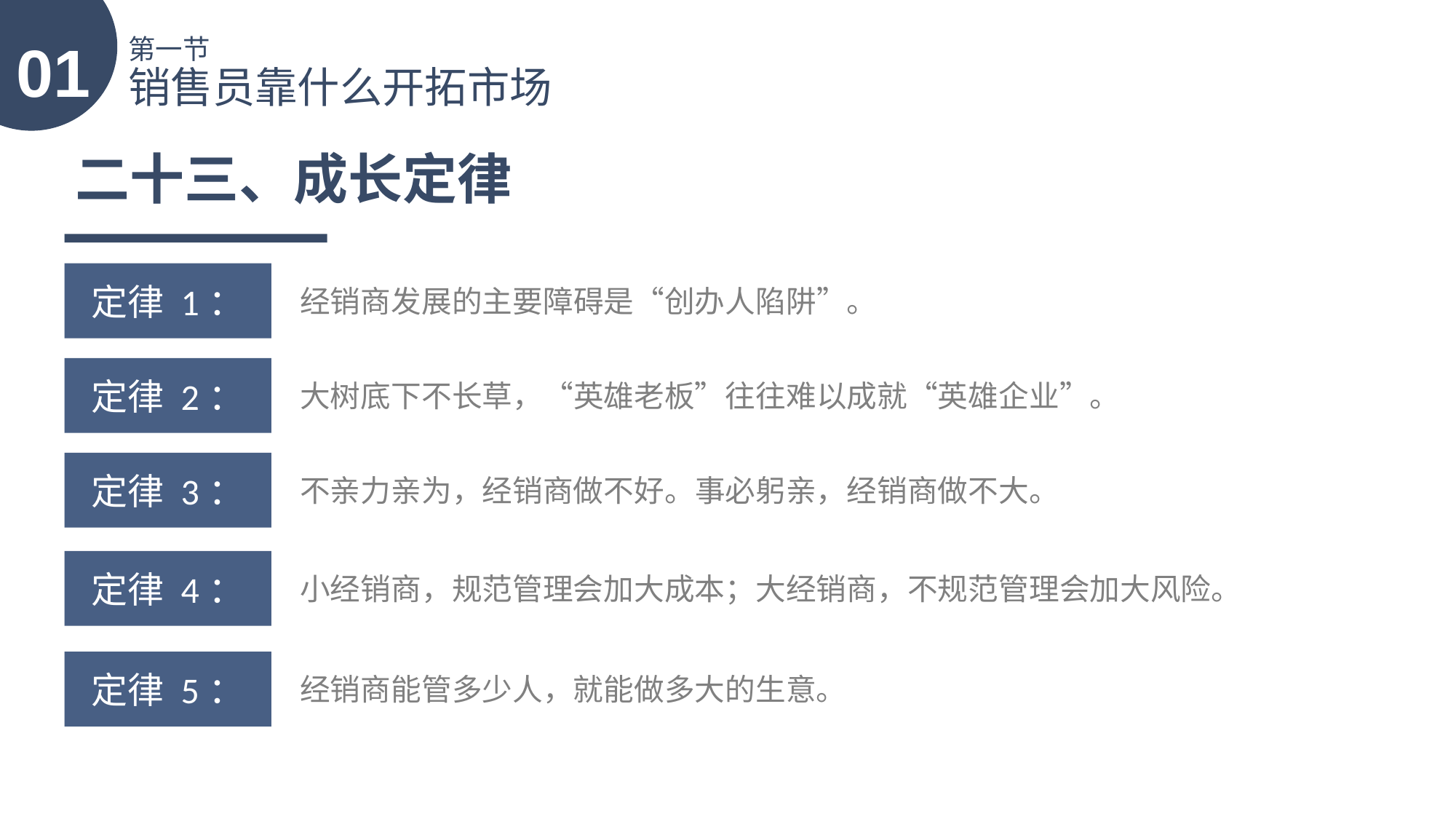

01
第一节
销售员靠什么开拓市场
二十三、成长定律

定律 1：
经销商发展的主要障碍是“创办人陷阱”。
定律 2：
大树底下不长草，“英雄老板”往往难以成就“英雄企业”。
定律 3：
不亲力亲为，经销商做不好。事必躬亲，经销商做不大。
定律 4：
小经销商，规范管理会加大成本；大经销商，不规范管理会加大风险。
定律 5：
经销商能管多少人，就能做多大的生意。